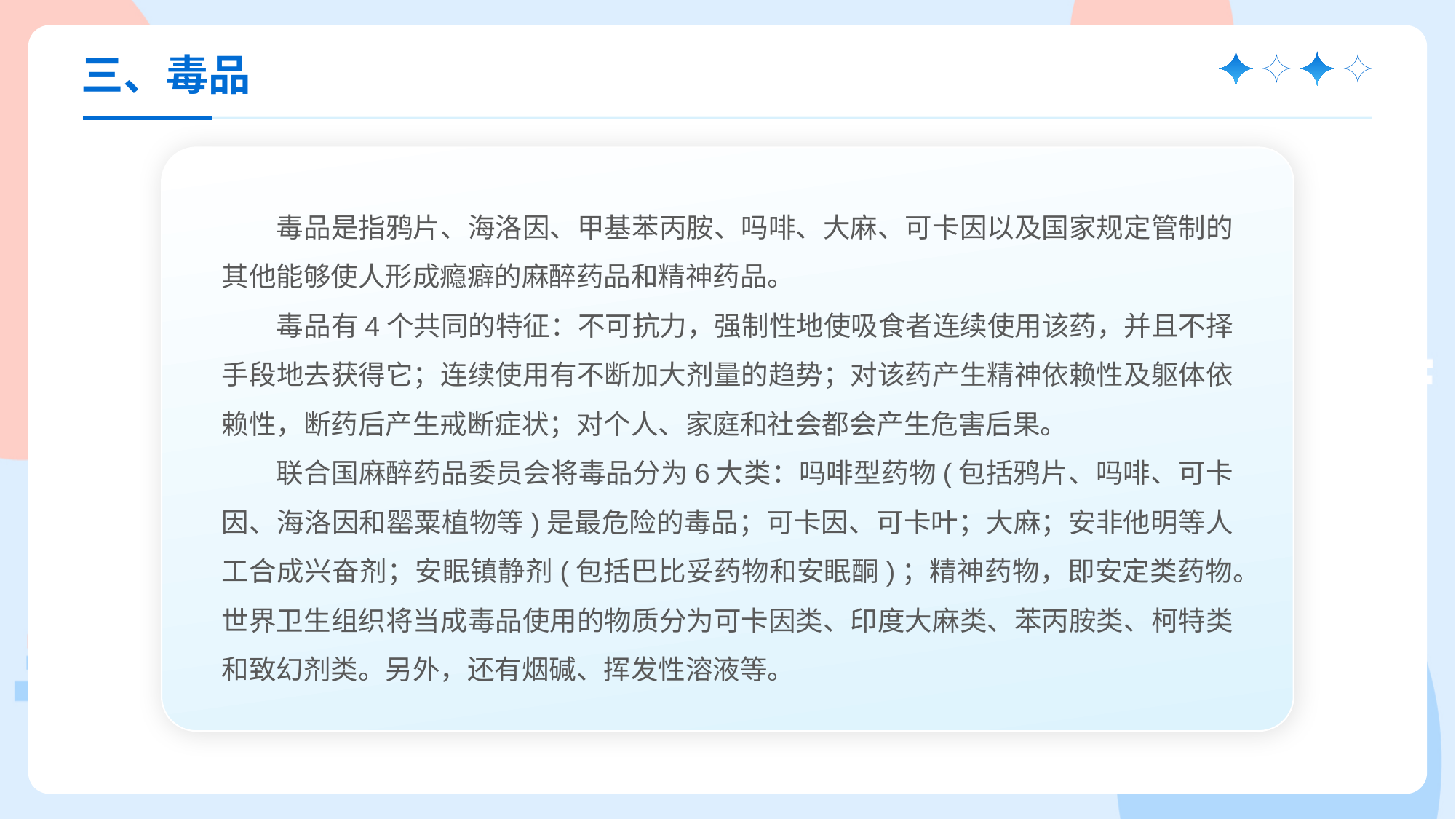

三、毒品

毒品是指鸦片、海洛因、甲基苯丙胺、吗啡、大麻、可卡因以及国家规定管制的其他能够使人形成瘾癖的麻醉药品和精神药品。
毒品有4个共同的特征：不可抗力，强制性地使吸食者连续使用该药，并且不择手段地去获得它；连续使用有不断加大剂量的趋势；对该药产生精神依赖性及躯体依赖性，断药后产生戒断症状；对个人、家庭和社会都会产生危害后果。
联合国麻醉药品委员会将毒品分为6大类：吗啡型药物(包括鸦片、吗啡、可卡因、海洛因和罂粟植物等)是最危险的毒品；可卡因、可卡叶；大麻；安非他明等人工合成兴奋剂；安眠镇静剂(包括巴比妥药物和安眠酮)；精神药物，即安定类药物。世界卫生组织将当成毒品使用的物质分为可卡因类、印度大麻类、苯丙胺类、柯特类和致幻剂类。另外，还有烟碱、挥发性溶液等。